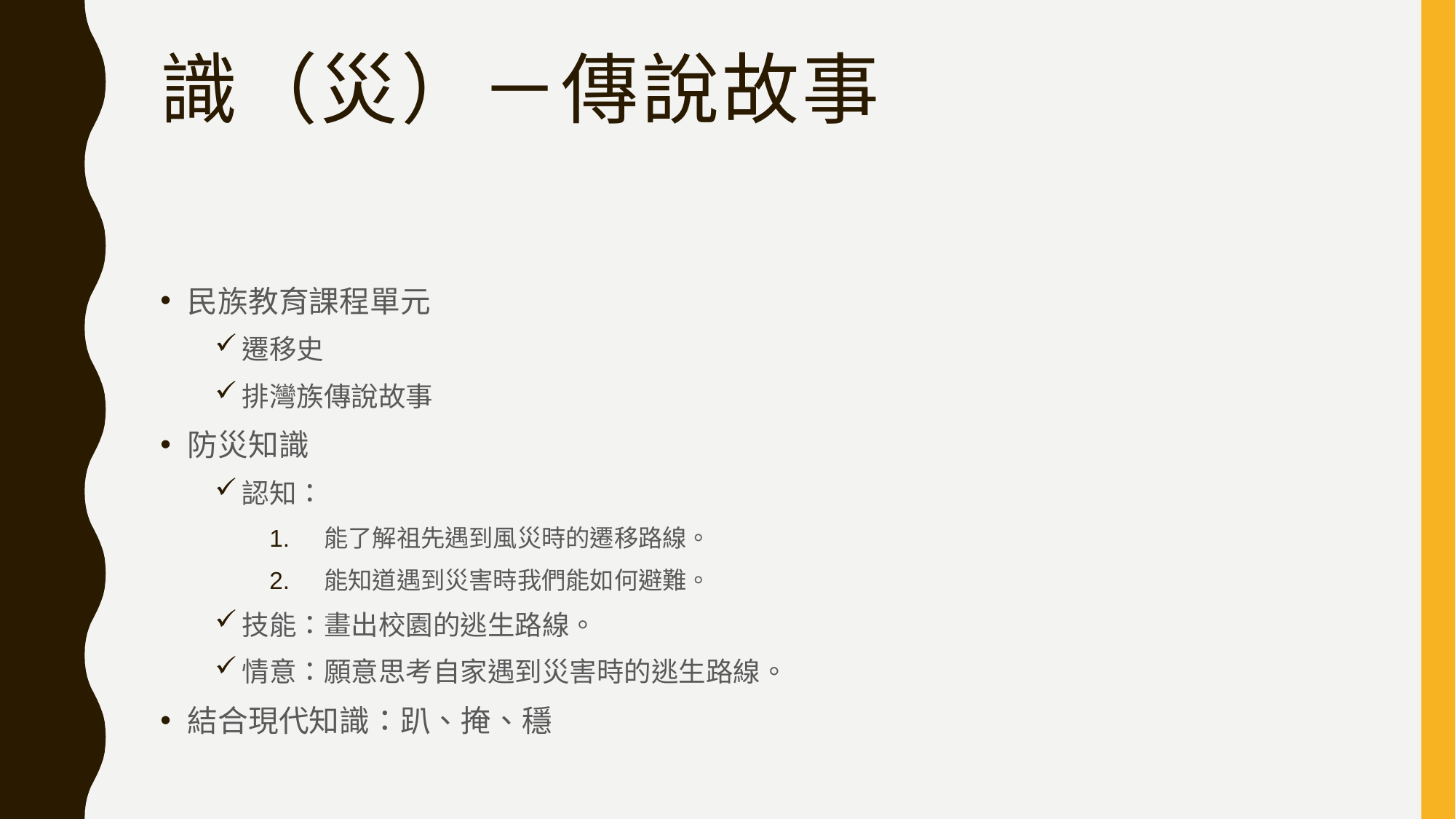

# 識（災）－傳說故事
民族教育課程單元
遷移史
排灣族傳說故事
防災知識
認知：
能了解祖先遇到風災時的遷移路線。
能知道遇到災害時我們能如何避難。
技能：畫出校園的逃生路線。
情意：願意思考自家遇到災害時的逃生路線。
結合現代知識：趴、掩、穩